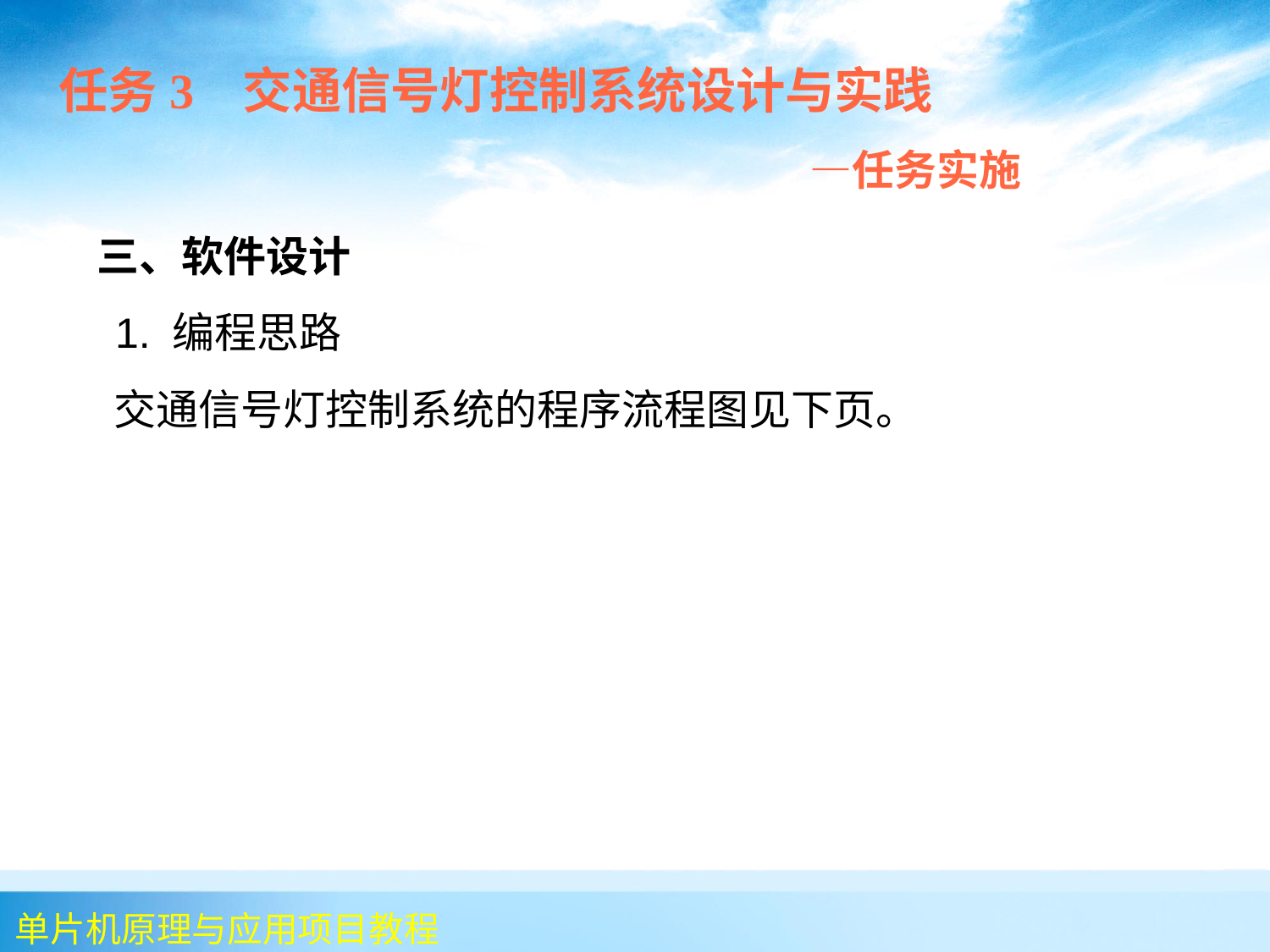

任务3   交通信号灯控制系统设计与实践
                                                                     —任务实施
   	三、软件设计
     1. 编程思路
     交通信号灯控制系统的程序流程图见下页。